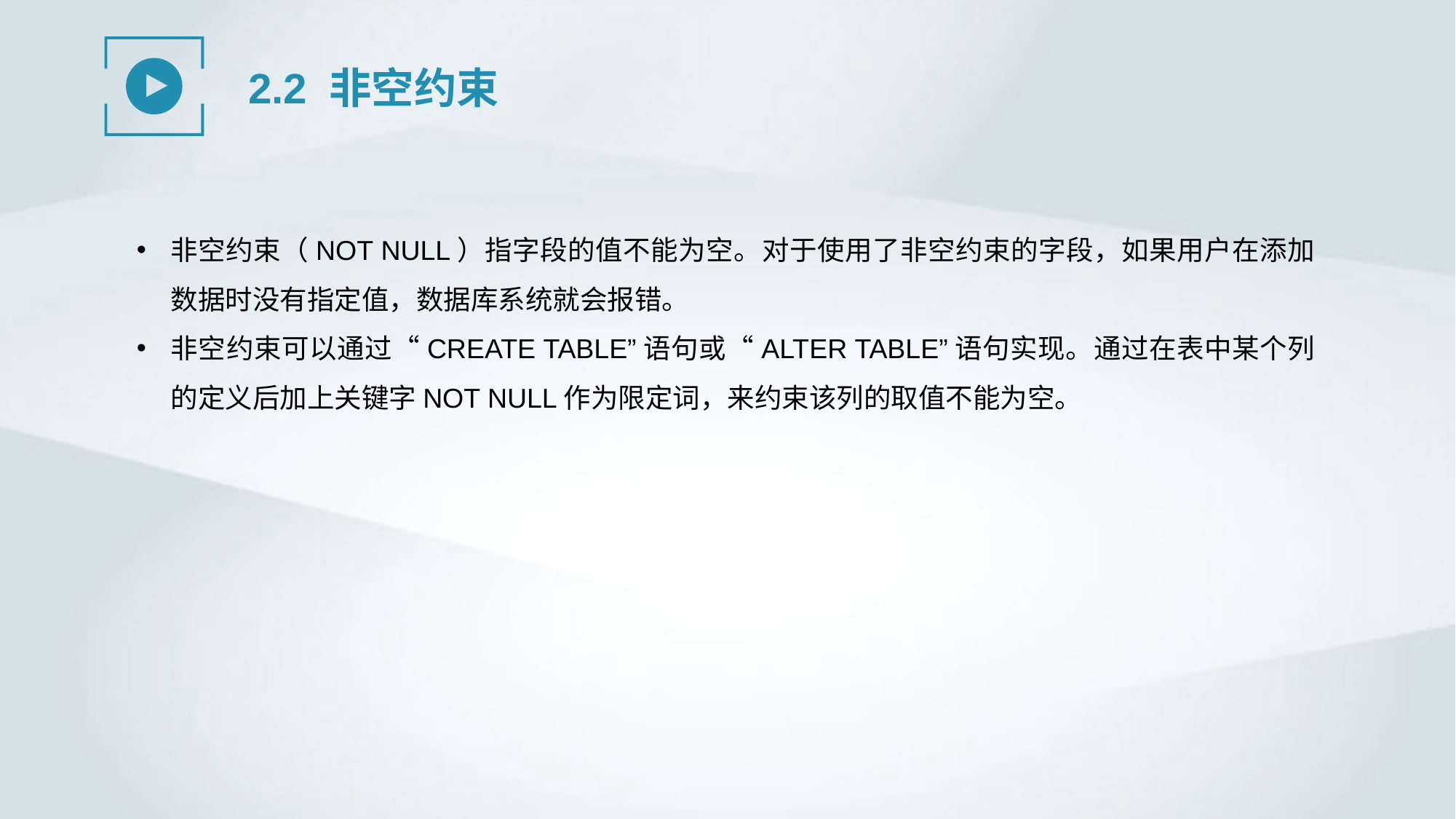

2.2 非空约束
非空约束（NOT NULL）指字段的值不能为空。对于使用了非空约束的字段，如果用户在添加数据时没有指定值，数据库系统就会报错。
非空约束可以通过“CREATE TABLE”语句或“ALTER TABLE”语句实现。通过在表中某个列的定义后加上关键字NOT NULL作为限定词，来约束该列的取值不能为空。